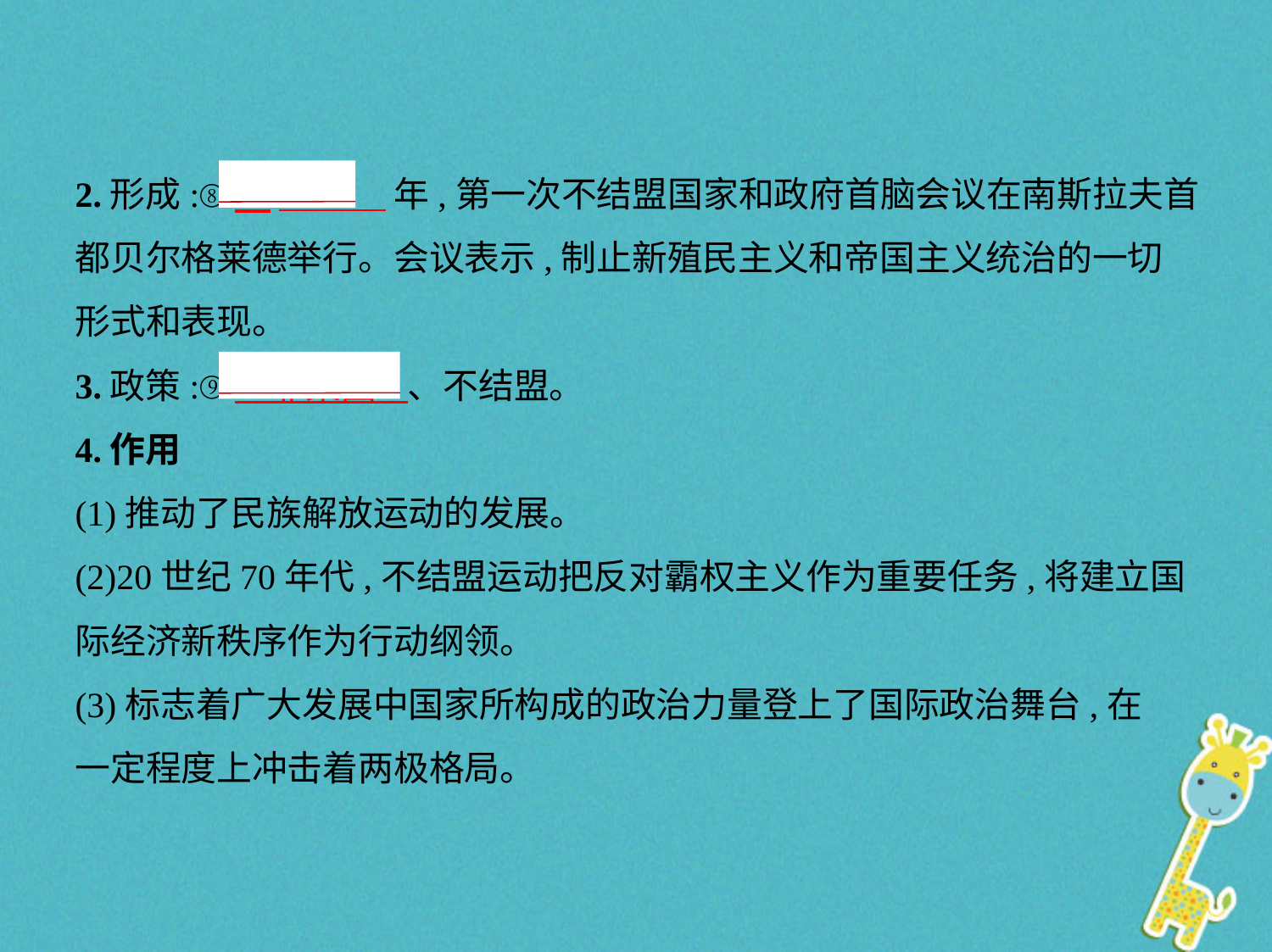

2.形成:⑧　1961    年,第一次不结盟国家和政府首脑会议在南斯拉夫首
都贝尔格莱德举行。会议表示,制止新殖民主义和帝国主义统治的一切
形式和表现。
3.政策:⑨　非集团    、不结盟。
4.作用
(1)推动了民族解放运动的发展。
(2)20世纪70年代,不结盟运动把反对霸权主义作为重要任务,将建立国
际经济新秩序作为行动纲领。
(3)标志着广大发展中国家所构成的政治力量登上了国际政治舞台,在
一定程度上冲击着两极格局。